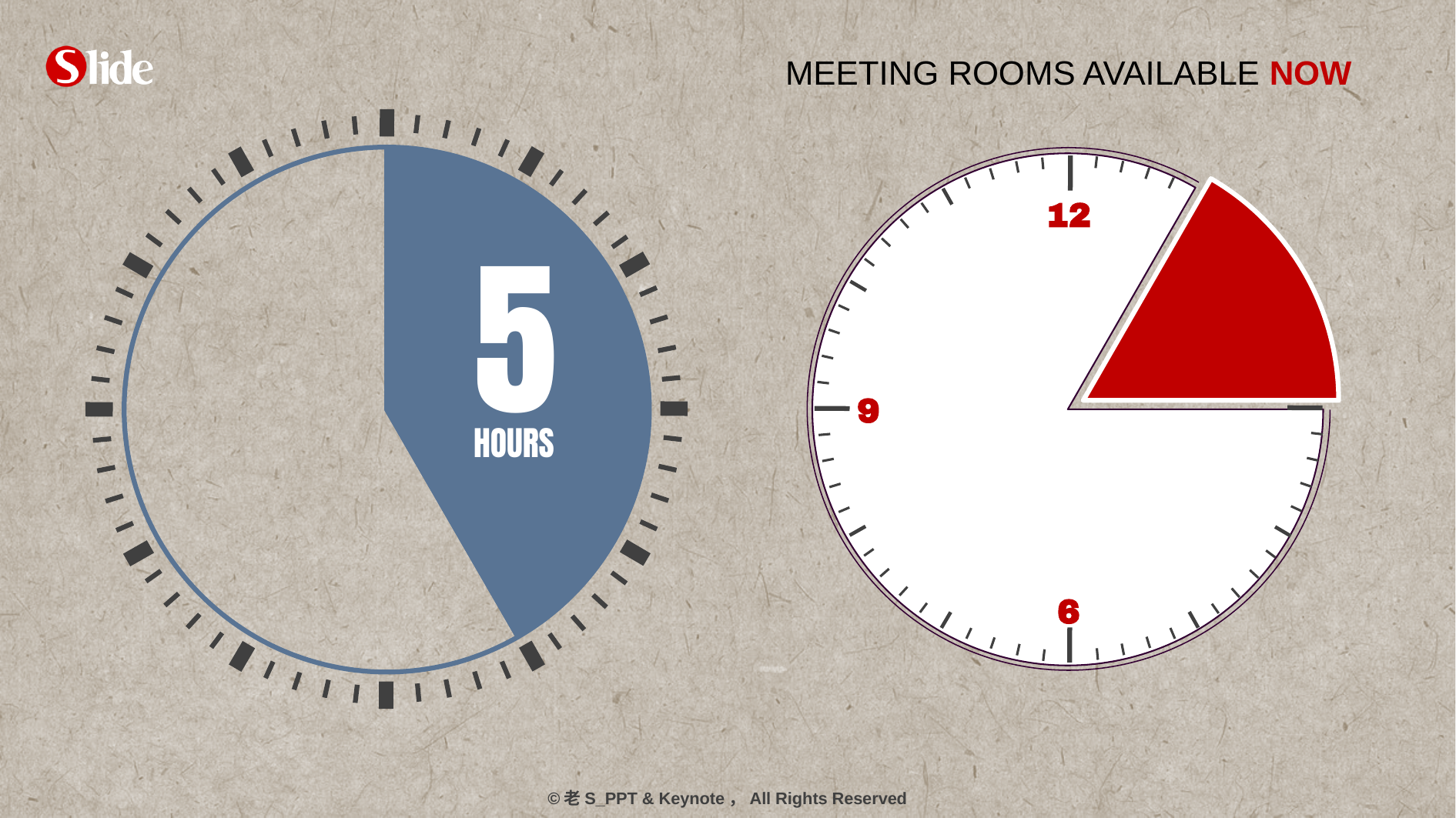

MEETING ROOMS AVAILABLE NOW

### Chart

| Category | 列1 |
|---|---|
| A | 60.0 |
| B | 300.0 |

### Chart

| Category | 列1 |
|---|---|
| A | 150.0 |
| B | 210.0 |
12
9
6
5
HOURS